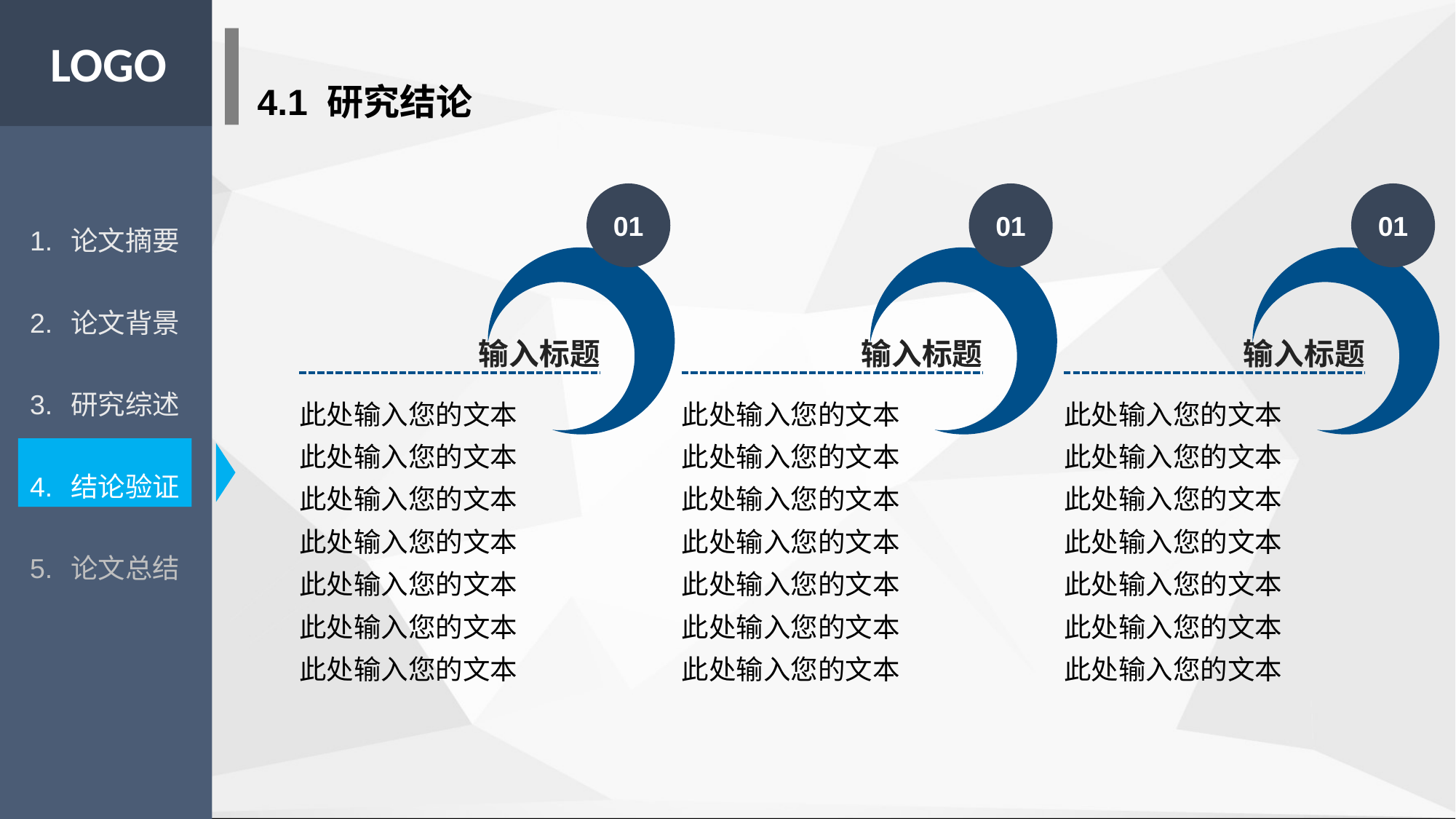

LOGO

4.1 研究结论
论文摘要
论文背景
研究综述
结论验证
论文总结
01

输入标题
此处输入您的文本
此处输入您的文本
此处输入您的文本
此处输入您的文本
此处输入您的文本
此处输入您的文本
此处输入您的文本
01

输入标题
此处输入您的文本
此处输入您的文本
此处输入您的文本
此处输入您的文本
此处输入您的文本
此处输入您的文本
此处输入您的文本
01

输入标题
此处输入您的文本
此处输入您的文本
此处输入您的文本
此处输入您的文本
此处输入您的文本
此处输入您的文本
此处输入您的文本